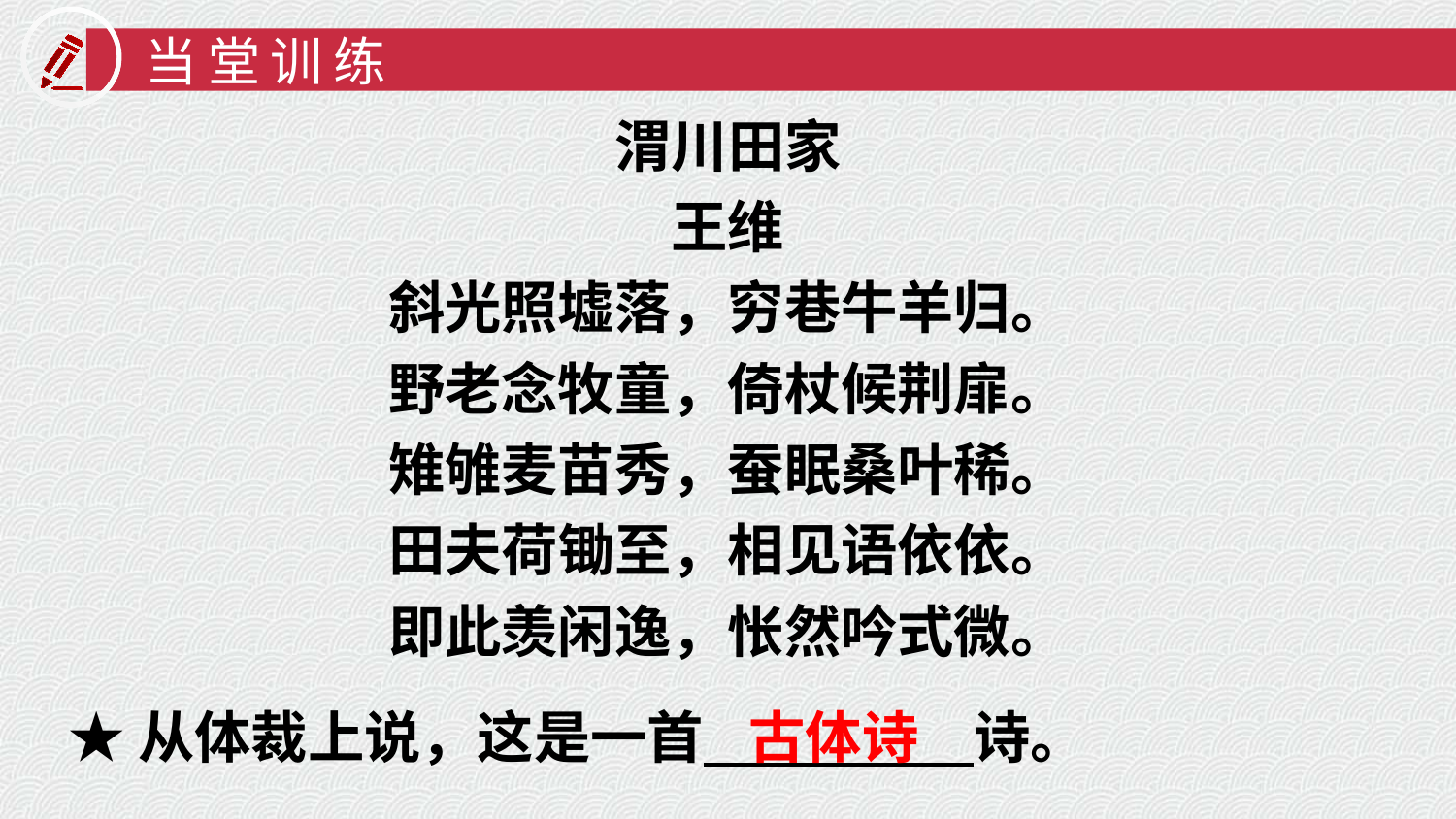

当堂训练

渭川田家
王维
斜光照墟落，穷巷牛羊归。
野老念牧童，倚杖候荆扉。
雉雊麦苗秀，蚕眠桑叶稀。
田夫荷锄至，相见语依依。
即此羡闲逸，怅然吟式微。

★从体裁上说，这是一首                     诗。
古体诗